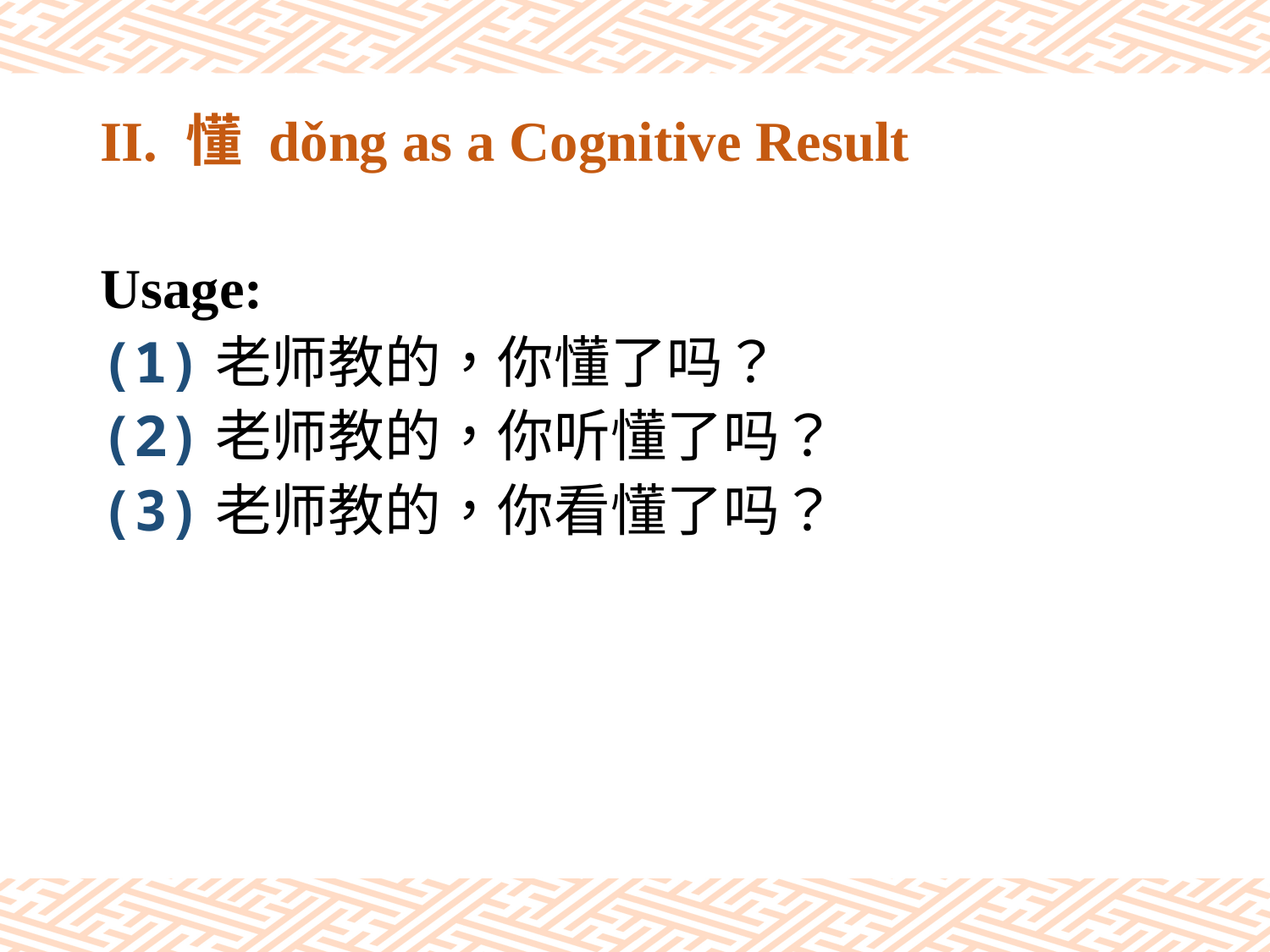

# II. 懂 dǒng as a Cognitive Result
Usage:
(1)老师教的，你懂了吗？
(2)老师教的，你听懂了吗？
(3)老师教的，你看懂了吗？